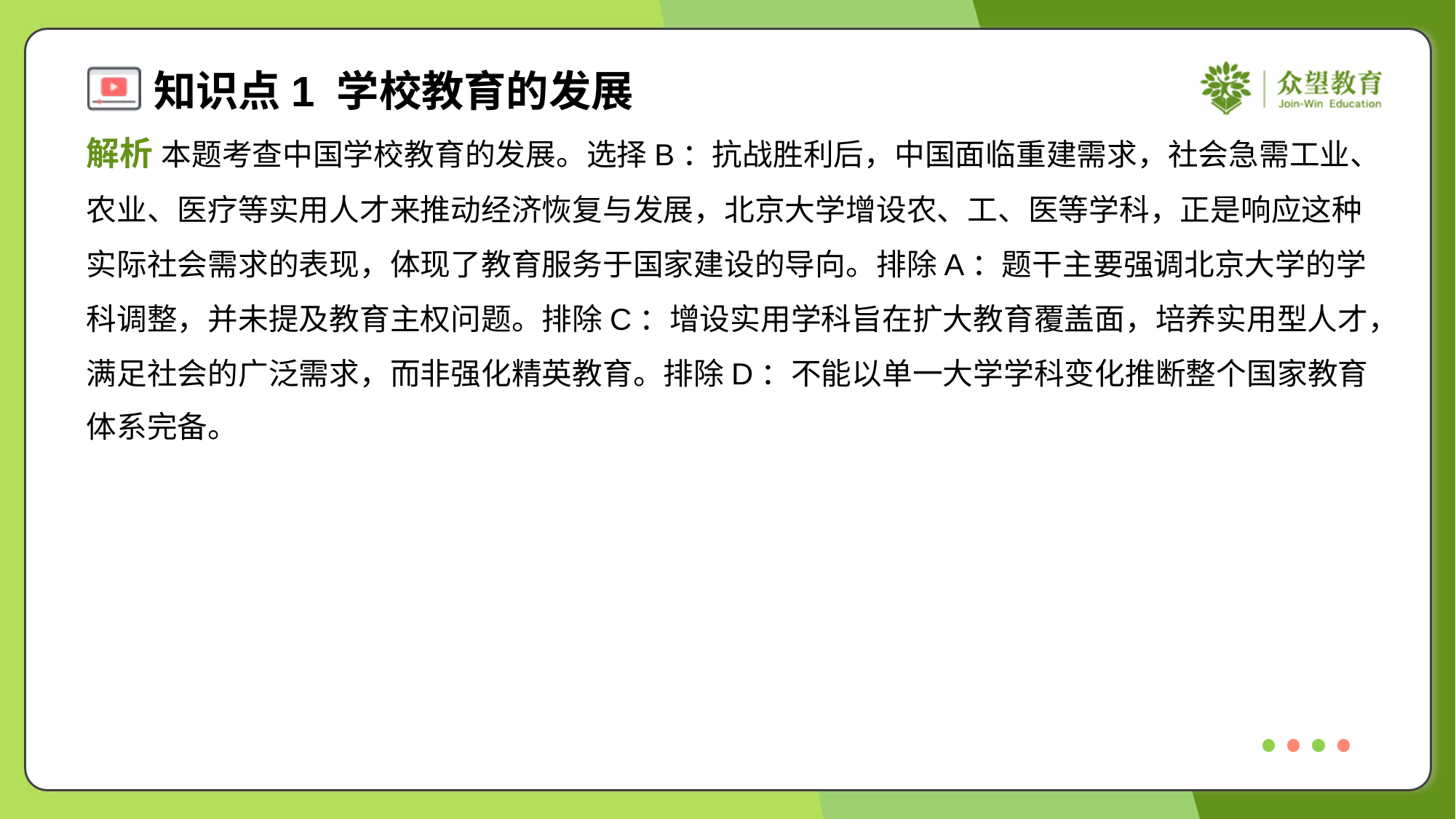

解析 本题考查中国学校教育的发展。选择B：抗战胜利后，中国面临重建需求，社会急需工业、
农业、医疗等实用人才来推动经济恢复与发展，北京大学增设农、工、医等学科，正是响应这种
实际社会需求的表现，体现了教育服务于国家建设的导向。排除A：题干主要强调北京大学的学
科调整，并未提及教育主权问题。排除C：增设实用学科旨在扩大教育覆盖面，培养实用型人才，
满足社会的广泛需求，而非强化精英教育。排除D：不能以单一大学学科变化推断整个国家教育
体系完备。